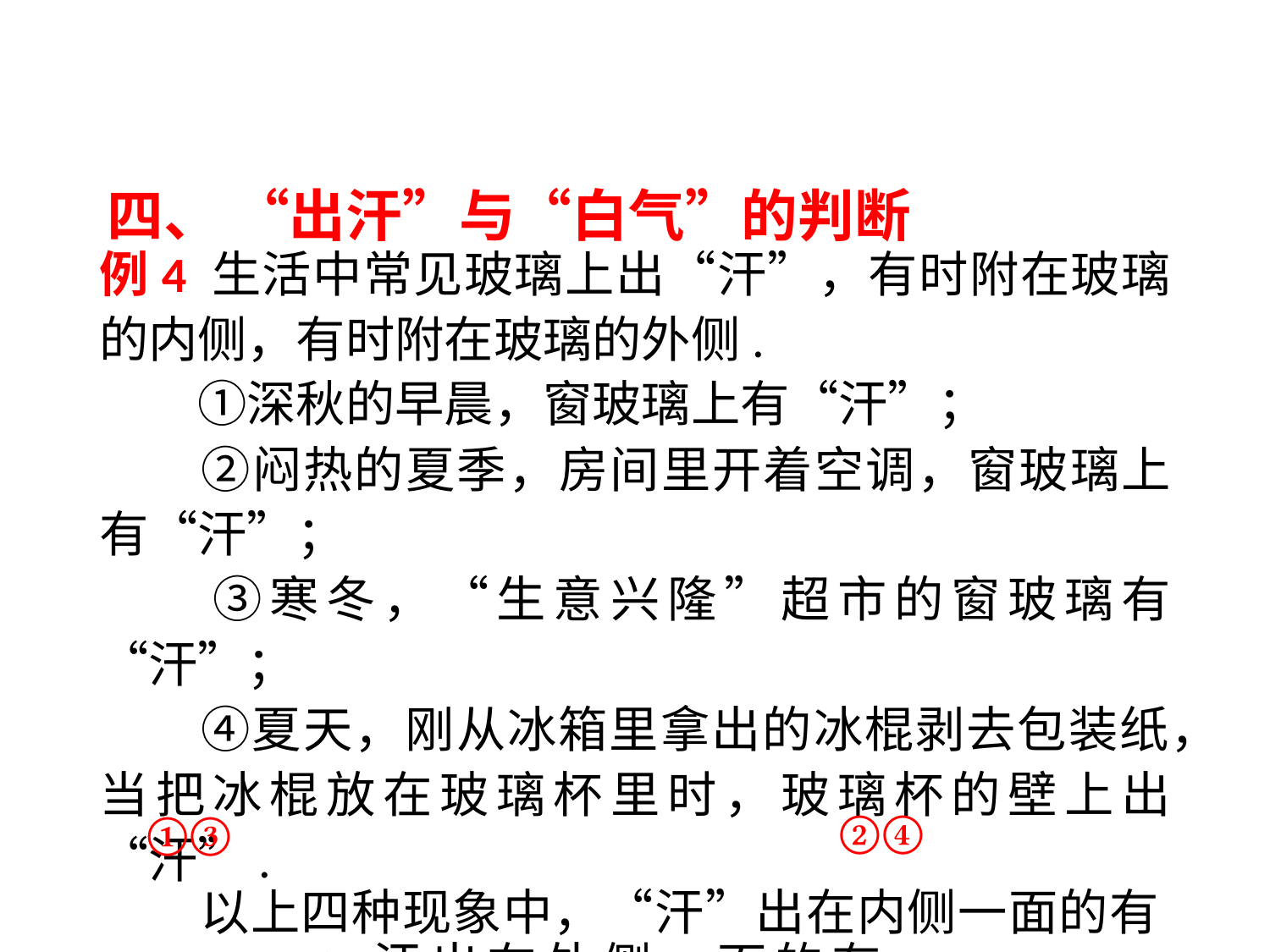

四、 “出汗”与“白气”的判断
例4 生活中常见玻璃上出“汗”，有时附在玻璃的内侧，有时附在玻璃的外侧.
　　①深秋的早晨，窗玻璃上有“汗”；
　　②闷热的夏季，房间里开着空调，窗玻璃上有“汗”；
　　③寒冬，“生意兴隆”超市的窗玻璃有“汗”；
　　④夏天，刚从冰箱里拿出的冰棍剥去包装纸，当把冰棍放在玻璃杯里时，玻璃杯的壁上出“汗”.
　　以上四种现象中，“汗”出在内侧一面的有________；汗出在外侧一面的有__________.（填序号）
②④
①③